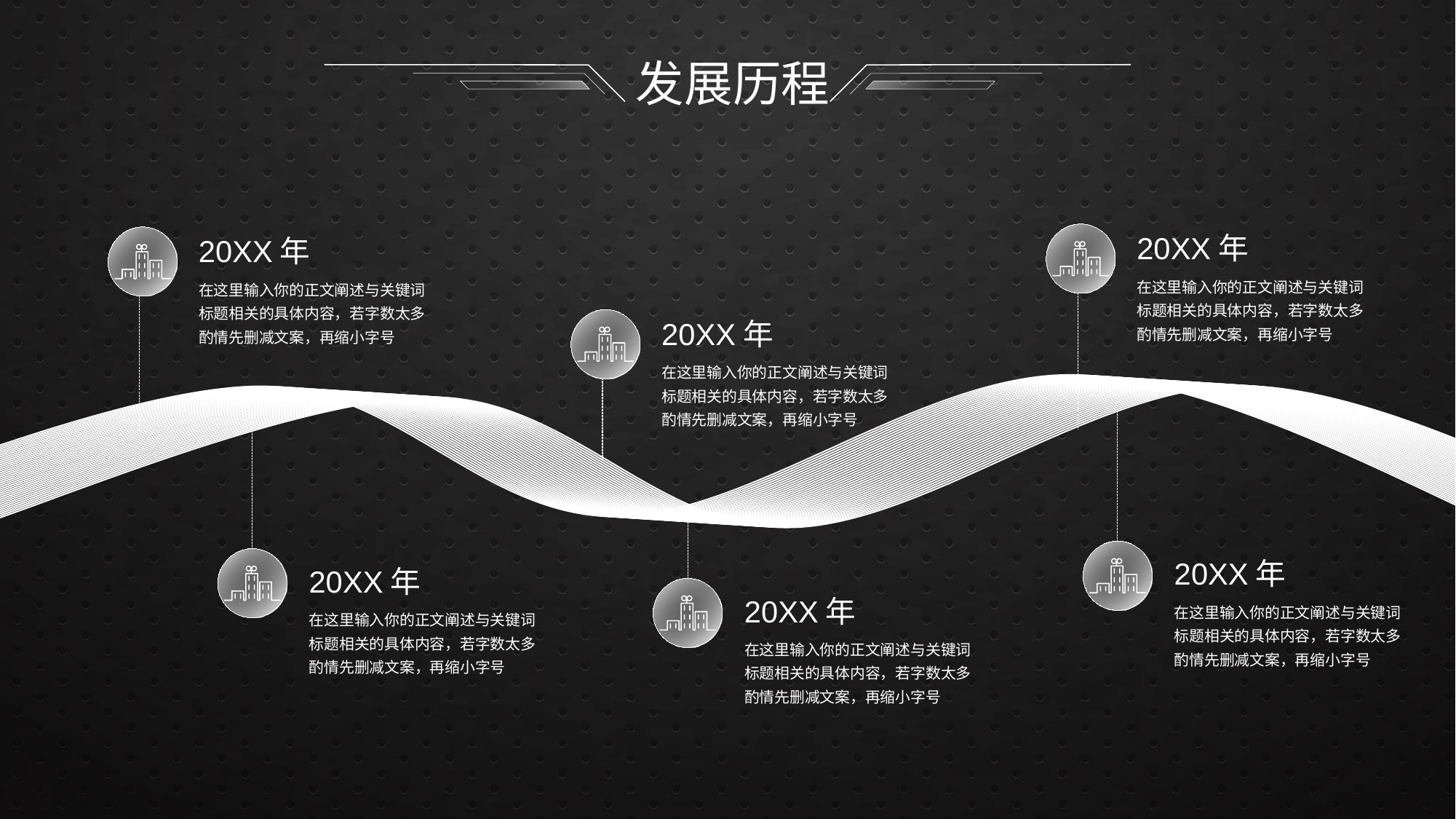

# 发展历程

20XX年

20XX年

在这里输入你的正文阐述与关键词标题相关的具体内容，若字数太多酌情先删减文案，再缩小字号
在这里输入你的正文阐述与关键词标题相关的具体内容，若字数太多酌情先删减文案，再缩小字号

20XX年

在这里输入你的正文阐述与关键词标题相关的具体内容，若字数太多酌情先删减文案，再缩小字号

20XX年
20XX年
20XX年
在这里输入你的正文阐述与关键词标题相关的具体内容，若字数太多酌情先删减文案，再缩小字号
在这里输入你的正文阐述与关键词标题相关的具体内容，若字数太多酌情先删减文案，再缩小字号
在这里输入你的正文阐述与关键词标题相关的具体内容，若字数太多酌情先删减文案，再缩小字号